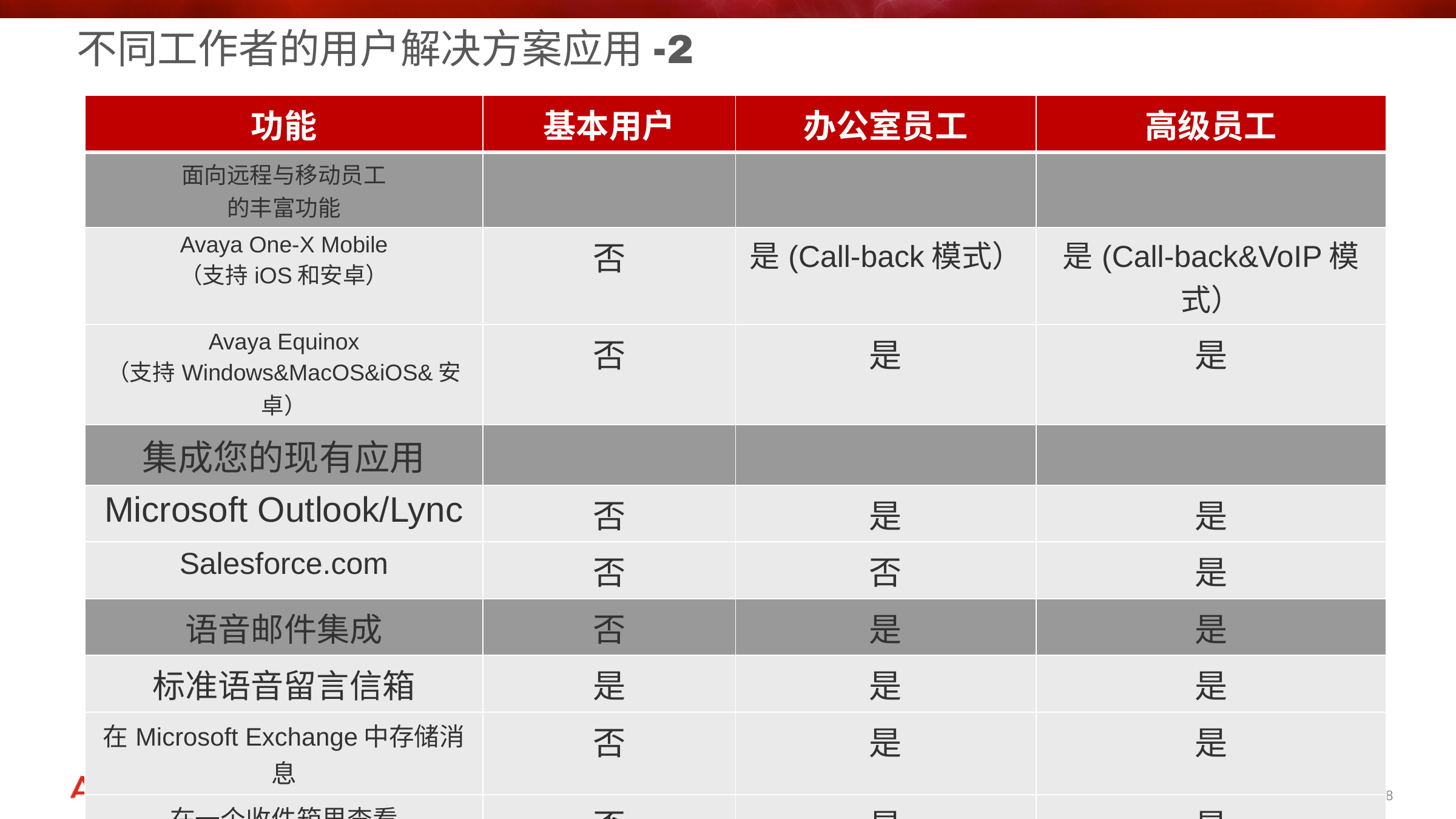

# 不同工作者的用户解决方案应用-2
| 功能 | 基本用户 | 办公室员工 | 高级员工 |
| --- | --- | --- | --- |
| 面向远程与移动员工 的丰富功能 |  |  |  |
| Avaya One-X Mobile （支持iOS和安卓） | 否 | 是(Call-back模式） | 是(Call-back&VoIP模式） |
| Avaya Equinox （支持Windows&MacOS&iOS&安卓） | 否 | 是 | 是 |
| 集成您的现有应用 |  |  |  |
| Microsoft Outlook/Lync | 否 | 是 | 是 |
| Salesforce.com | 否 | 否 | 是 |
| 语音邮件集成 | 否 | 是 | 是 |
| 标准语音留言信箱 | 是 | 是 | 是 |
| 在Microsoft Exchange中存储消息 | 否 | 是 | 是 |
| 在一个收件箱里查看 语音留言和电子邮件 | 否 | 是 | 是 |